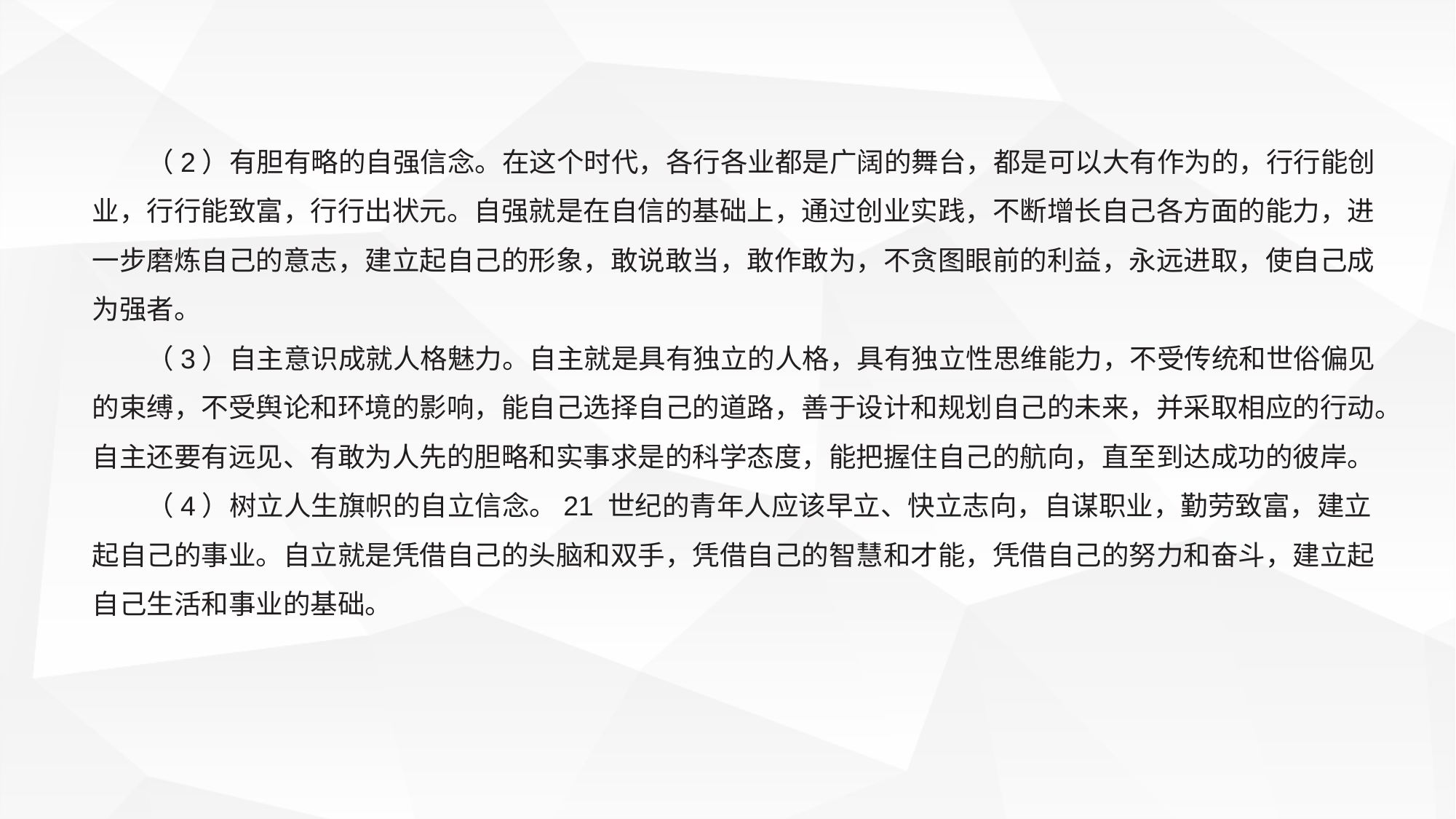

（2）有胆有略的自强信念。在这个时代，各行各业都是广阔的舞台，都是可以大有作为的，行行能创业，行行能致富，行行出状元。自强就是在自信的基础上，通过创业实践，不断增长自己各方面的能力，进一步磨炼自己的意志，建立起自己的形象，敢说敢当，敢作敢为，不贪图眼前的利益，永远进取，使自己成为强者。
（3）自主意识成就人格魅力。自主就是具有独立的人格，具有独立性思维能力，不受传统和世俗偏见的束缚，不受舆论和环境的影响，能自己选择自己的道路，善于设计和规划自己的未来，并采取相应的行动。自主还要有远见、有敢为人先的胆略和实事求是的科学态度，能把握住自己的航向，直至到达成功的彼岸。
（4）树立人生旗帜的自立信念。21 世纪的青年人应该早立、快立志向，自谋职业，勤劳致富，建立起自己的事业。自立就是凭借自己的头脑和双手，凭借自己的智慧和才能，凭借自己的努力和奋斗，建立起自己生活和事业的基础。